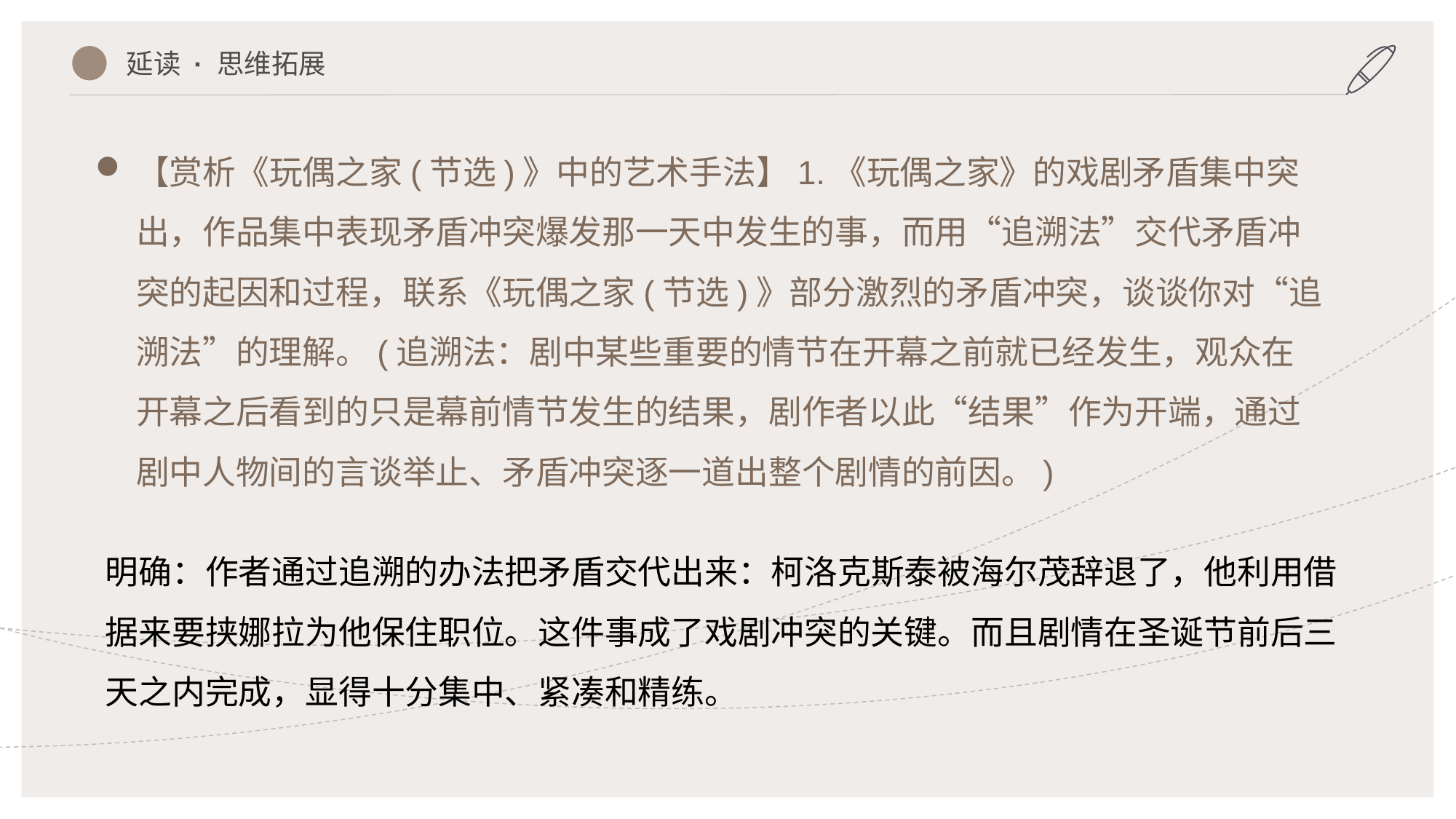

延读 · 思维拓展

【赏析《玩偶之家(节选)》中的艺术手法】1.《玩偶之家》的戏剧矛盾集中突出，作品集中表现矛盾冲突爆发那一天中发生的事，而用“追溯法”交代矛盾冲突的起因和过程，联系《玩偶之家(节选)》部分激烈的矛盾冲突，谈谈你对“追溯法”的理解。(追溯法：剧中某些重要的情节在开幕之前就已经发生，观众在开幕之后看到的只是幕前情节发生的结果，剧作者以此“结果”作为开端，通过剧中人物间的言谈举止、矛盾冲突逐一道出整个剧情的前因。)

明确：作者通过追溯的办法把矛盾交代出来：柯洛克斯泰被海尔茂辞退了，他利用借据来要挟娜拉为他保住职位。这件事成了戏剧冲突的关键。而且剧情在圣诞节前后三天之内完成，显得十分集中、紧凑和精练。